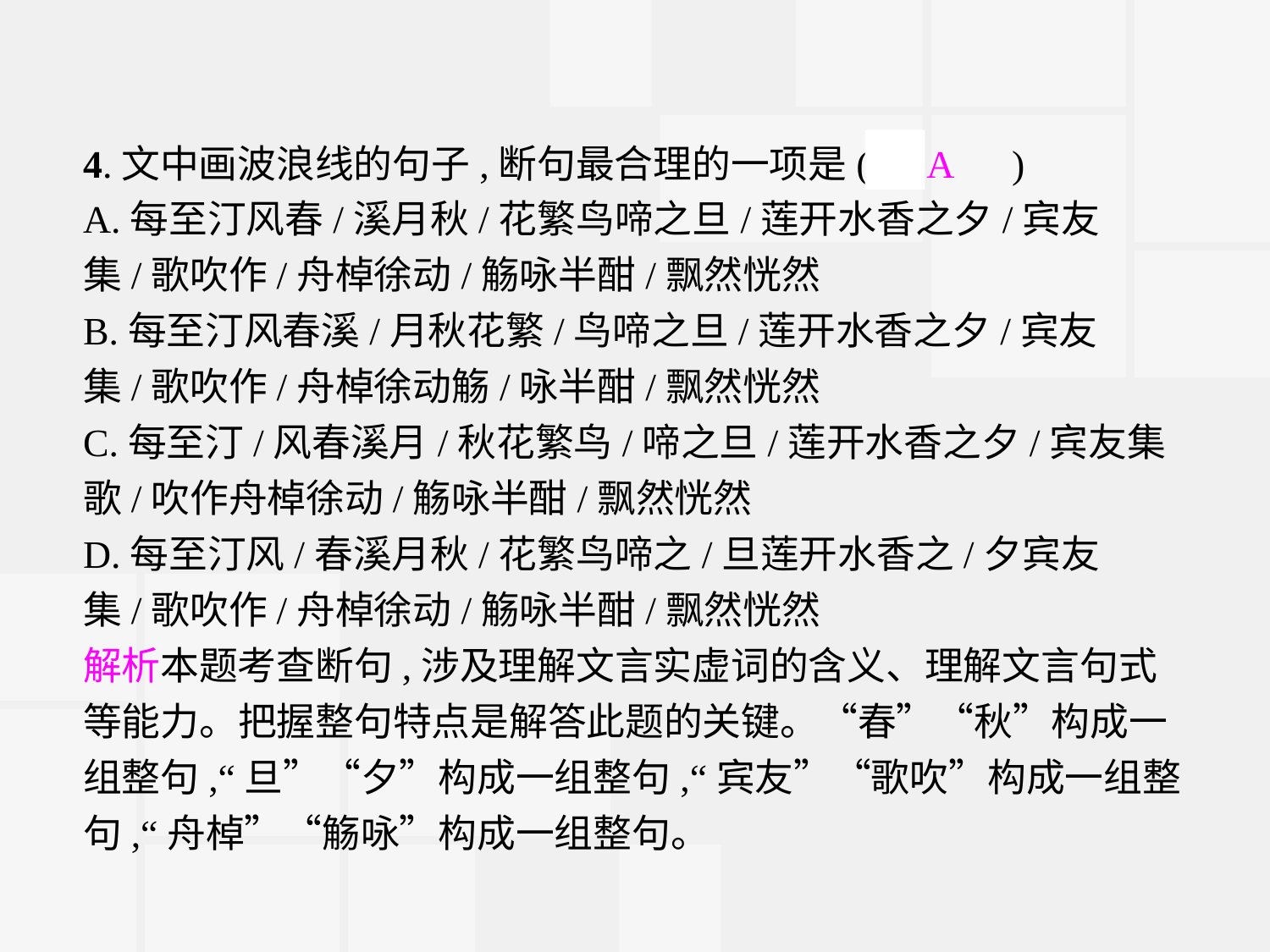

4.文中画波浪线的句子,断句最合理的一项是(　A　)
A.每至汀风春/溪月秋/花繁鸟啼之旦/莲开水香之夕/宾友集/歌吹作/舟棹徐动/觞咏半酣/飘然恍然
B.每至汀风春溪/月秋花繁/鸟啼之旦/莲开水香之夕/宾友集/歌吹作/舟棹徐动觞/咏半酣/飘然恍然
C.每至汀/风春溪月/秋花繁鸟/啼之旦/莲开水香之夕/宾友集歌/吹作舟棹徐动/觞咏半酣/飘然恍然
D.每至汀风/春溪月秋/花繁鸟啼之/旦莲开水香之/夕宾友集/歌吹作/舟棹徐动/觞咏半酣/飘然恍然
解析本题考查断句,涉及理解文言实虚词的含义、理解文言句式等能力。把握整句特点是解答此题的关键。“春”“秋”构成一组整句,“旦”“夕”构成一组整句,“宾友”“歌吹”构成一组整句,“舟棹”“觞咏”构成一组整句。